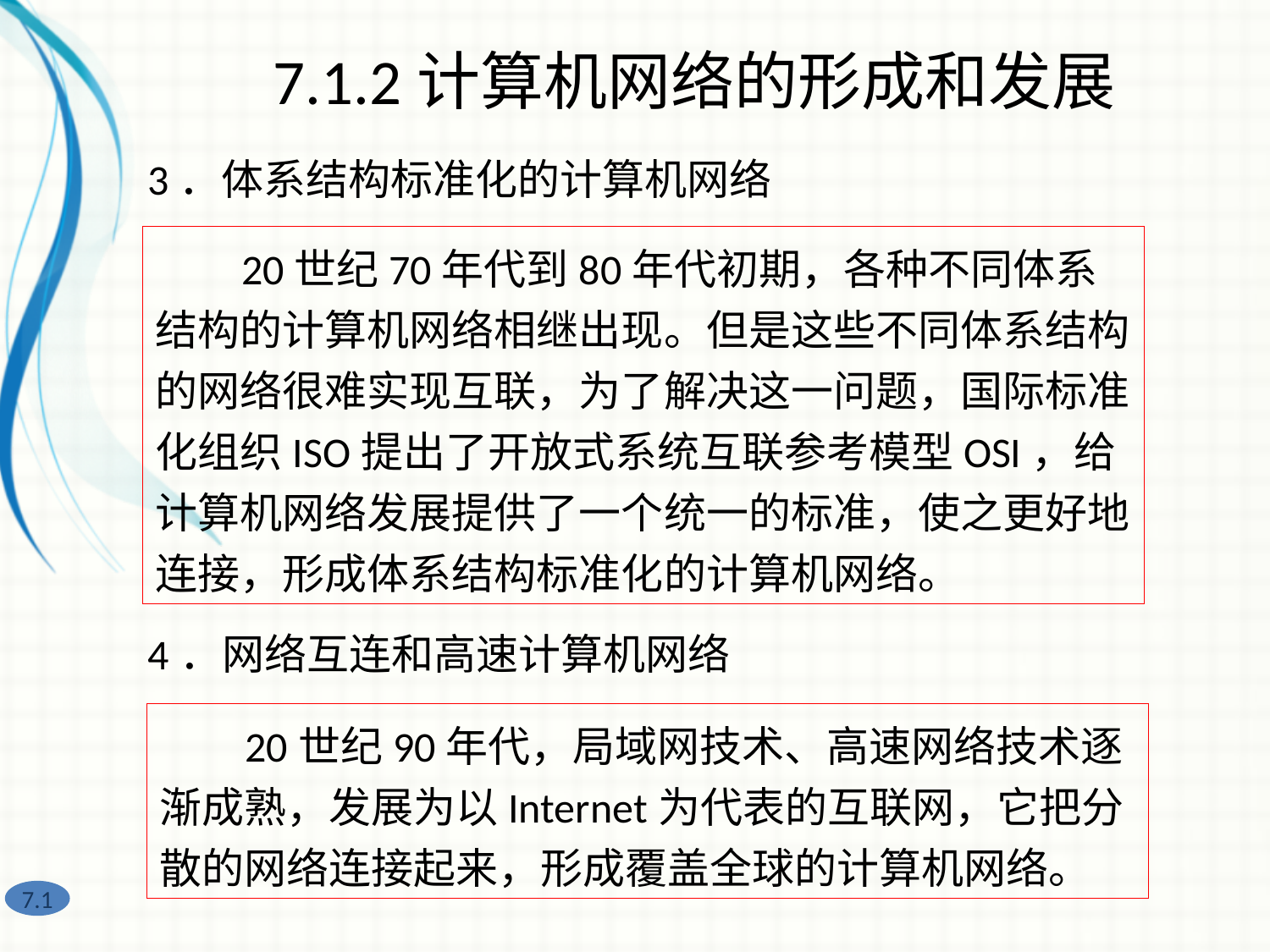

7.1.2计算机网络的形成和发展
3．体系结构标准化的计算机网络
         20世纪70年代到80年代初期，各种不同体系结构的计算机网络相继出现。但是这些不同体系结构的网络很难实现互联，为了解决这一问题，国际标准化组织ISO提出了开放式系统互联参考模型OSI，给计算机网络发展提供了一个统一的标准，使之更好地连接，形成体系结构标准化的计算机网络。
4．网络互连和高速计算机网络
         20世纪90年代，局域网技术、高速网络技术逐渐成熟，发展为以Internet为代表的互联网，它把分散的网络连接起来，形成覆盖全球的计算机网络。